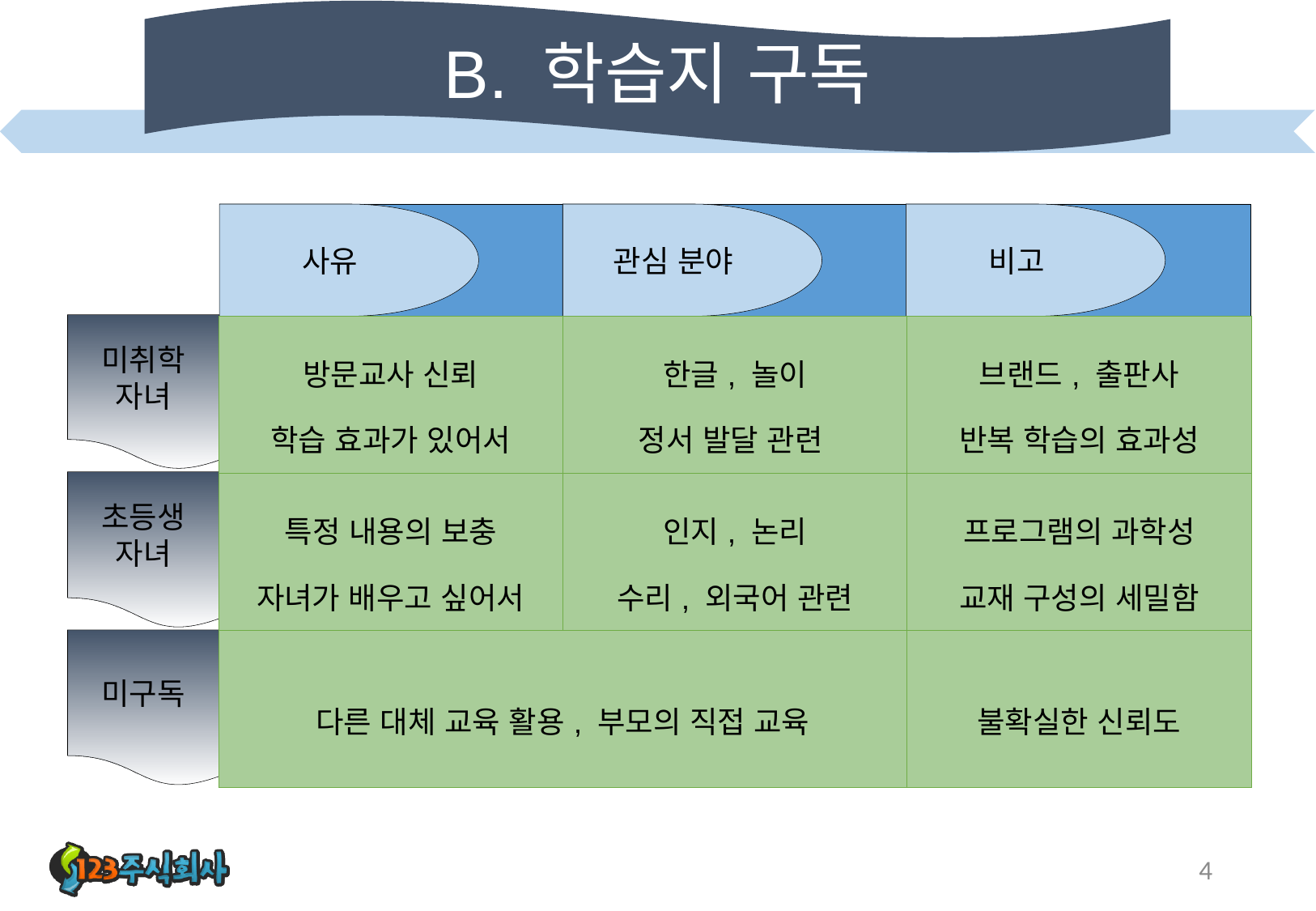

# B. 학습지 구독
사유
관심 분야
비고

미취학
자녀
| 방문교사 신뢰 학습 효과가 있어서 | 한글, 놀이 정서 발달 관련 | 브랜드, 출판사 반복 학습의 효과성 |
| --- | --- | --- |
| 특정 내용의 보충 자녀가 배우고 싶어서 | 인지, 논리 수리, 외국어 관련 | 프로그램의 과학성 교재 구성의 세밀함 |
| 다른 대체 교육 활용, 부모의 직접 교육 |  | 불확실한 신뢰도 |
초등생
자녀
미구독
4